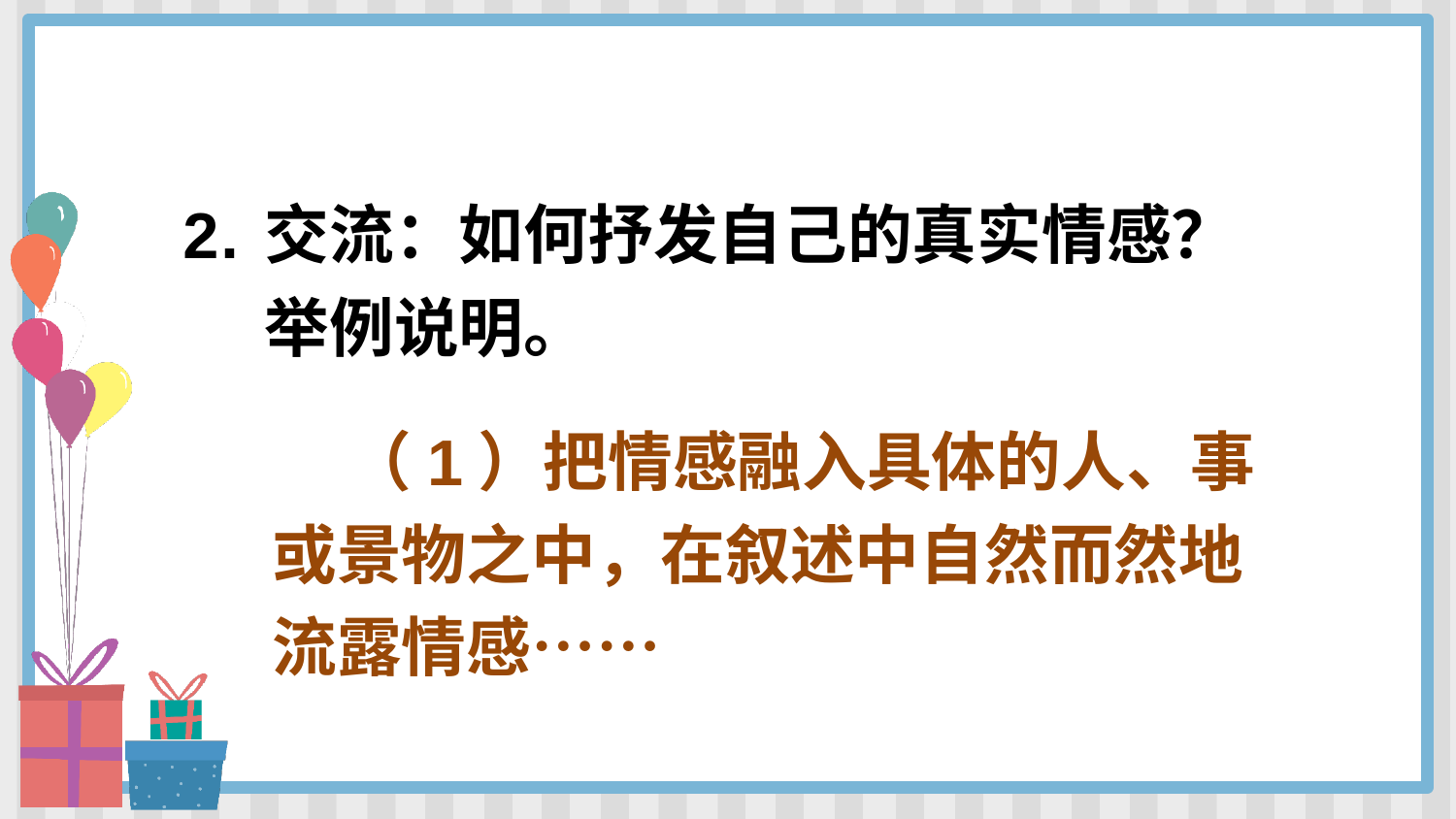

交流：如何抒发自己的真实情感？举例说明。
    （1）把情感融入具体的人、事或景物之中，在叙述中自然而然地流露情感……